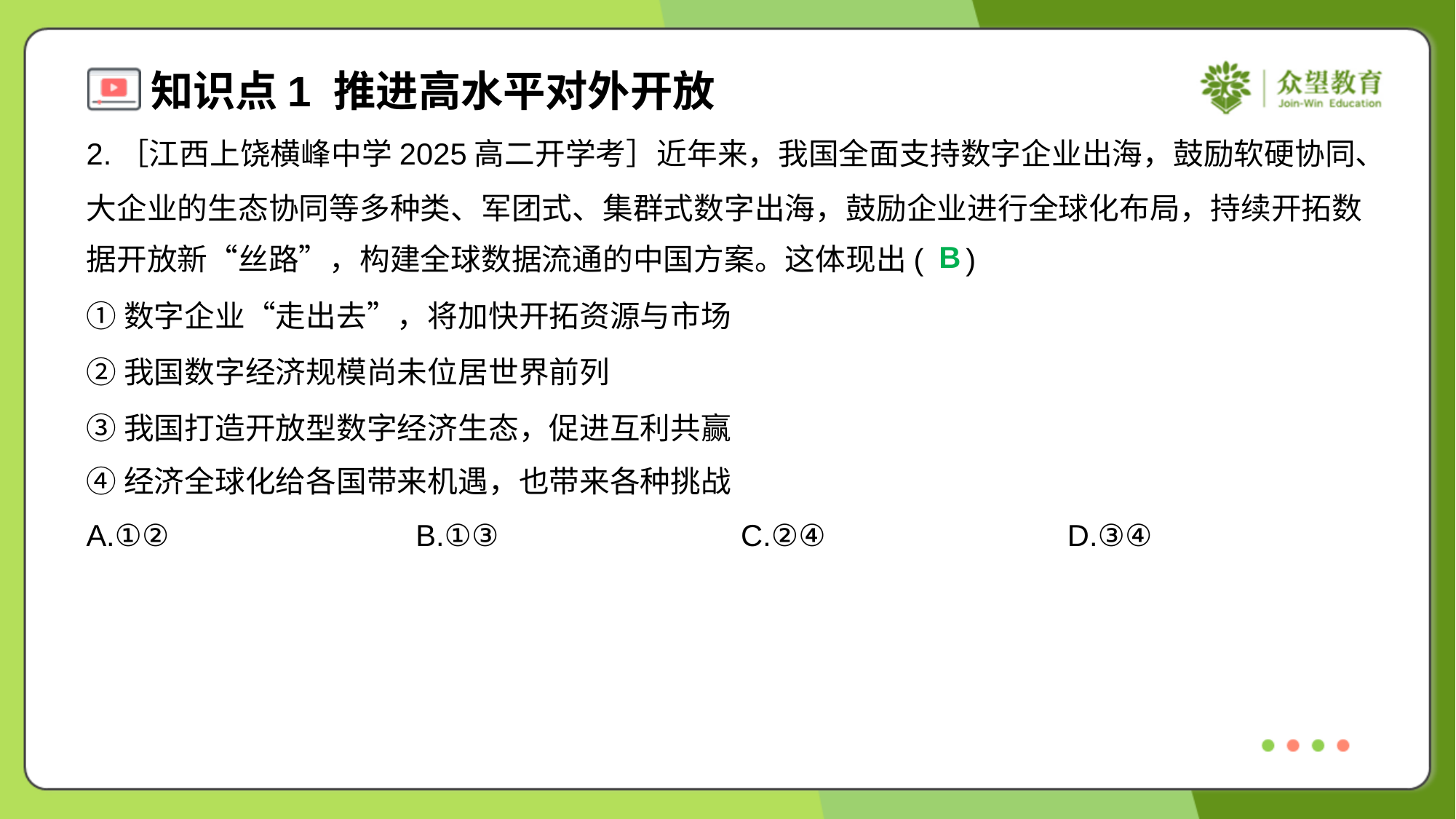

2.［江西上饶横峰中学2025高二开学考］近年来，我国全面支持数字企业出海，鼓励软硬协同、
大企业的生态协同等多种类、军团式、集群式数字出海，鼓励企业进行全球化布局，持续开拓数
据开放新“丝路”，构建全球数据流通的中国方案。这体现出(     )
B
①数字企业“走出去”，将加快开拓资源与市场
②我国数字经济规模尚未位居世界前列
③我国打造开放型数字经济生态，促进互利共赢
④经济全球化给各国带来机遇，也带来各种挑战
A.①②	B.①③	C.②④	D.③④